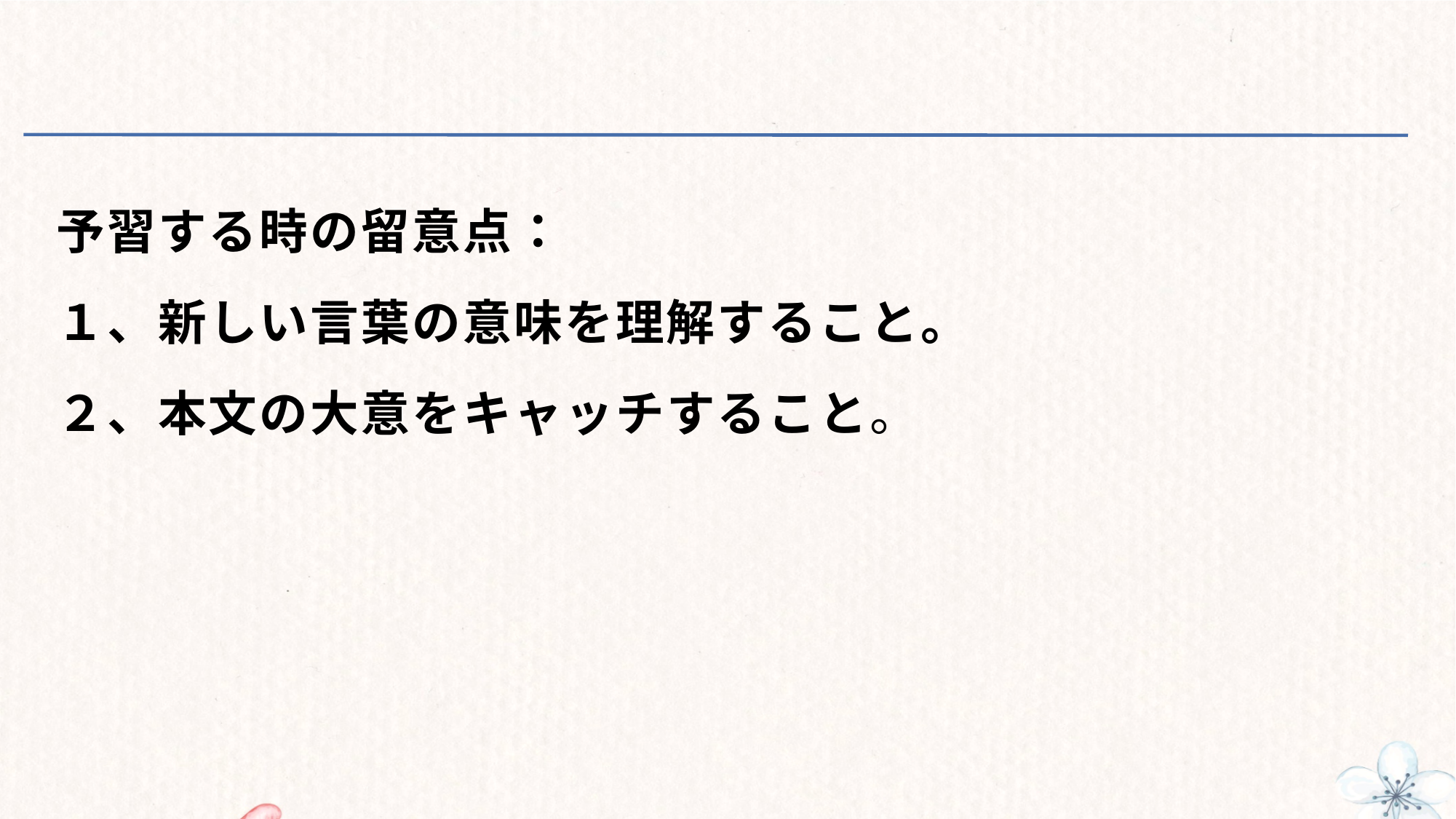

予習する時の留意点：
１、新しい言葉の意味を理解すること。
２、本文の大意をキャッチすること。